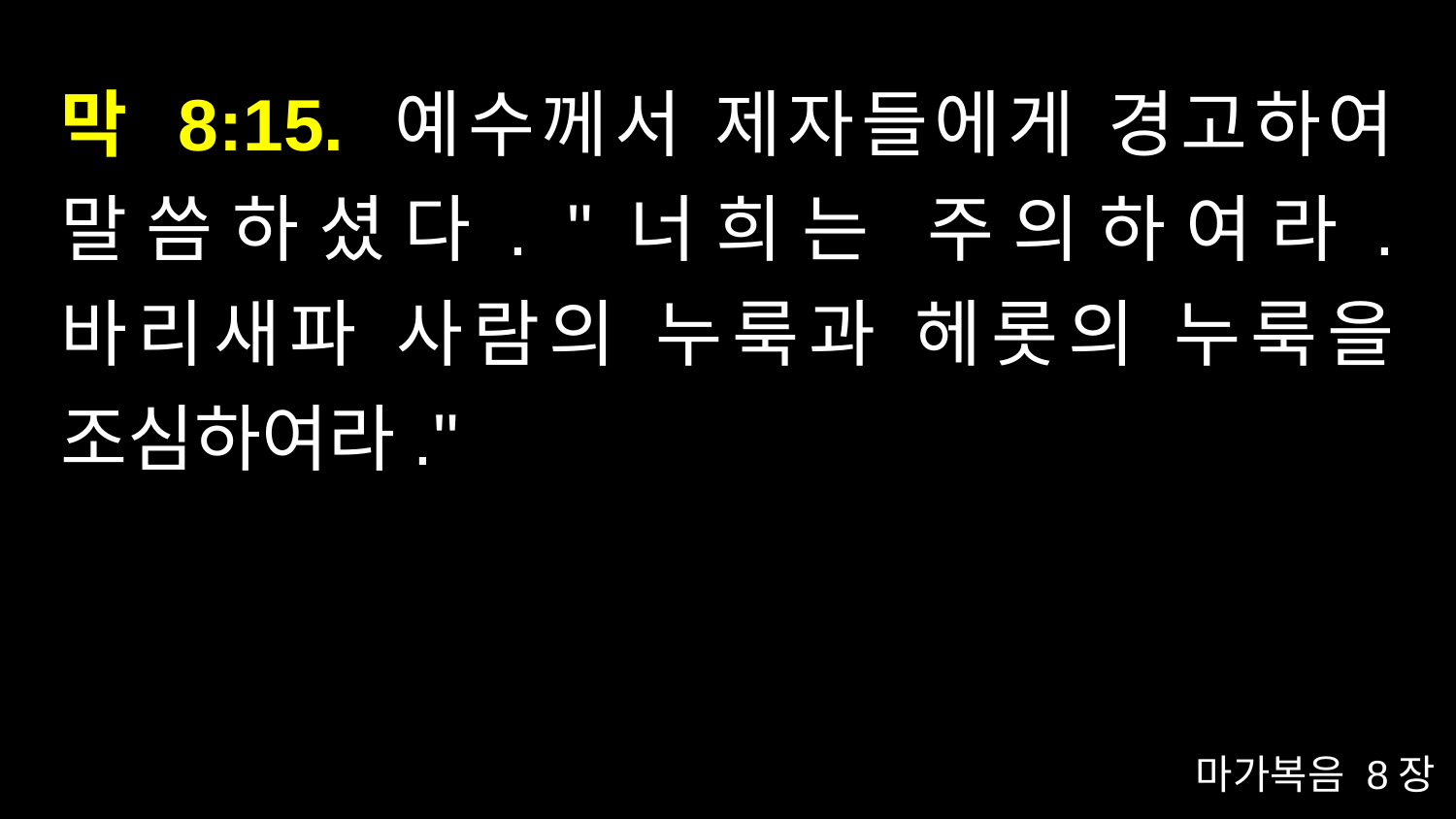

# 막 8:15. 예수께서 제자들에게 경고하여 말씀하셨다. "너희는 주의하여라. 바리새파 사람의 누룩과 헤롯의 누룩을 조심하여라."
마가복음 8장